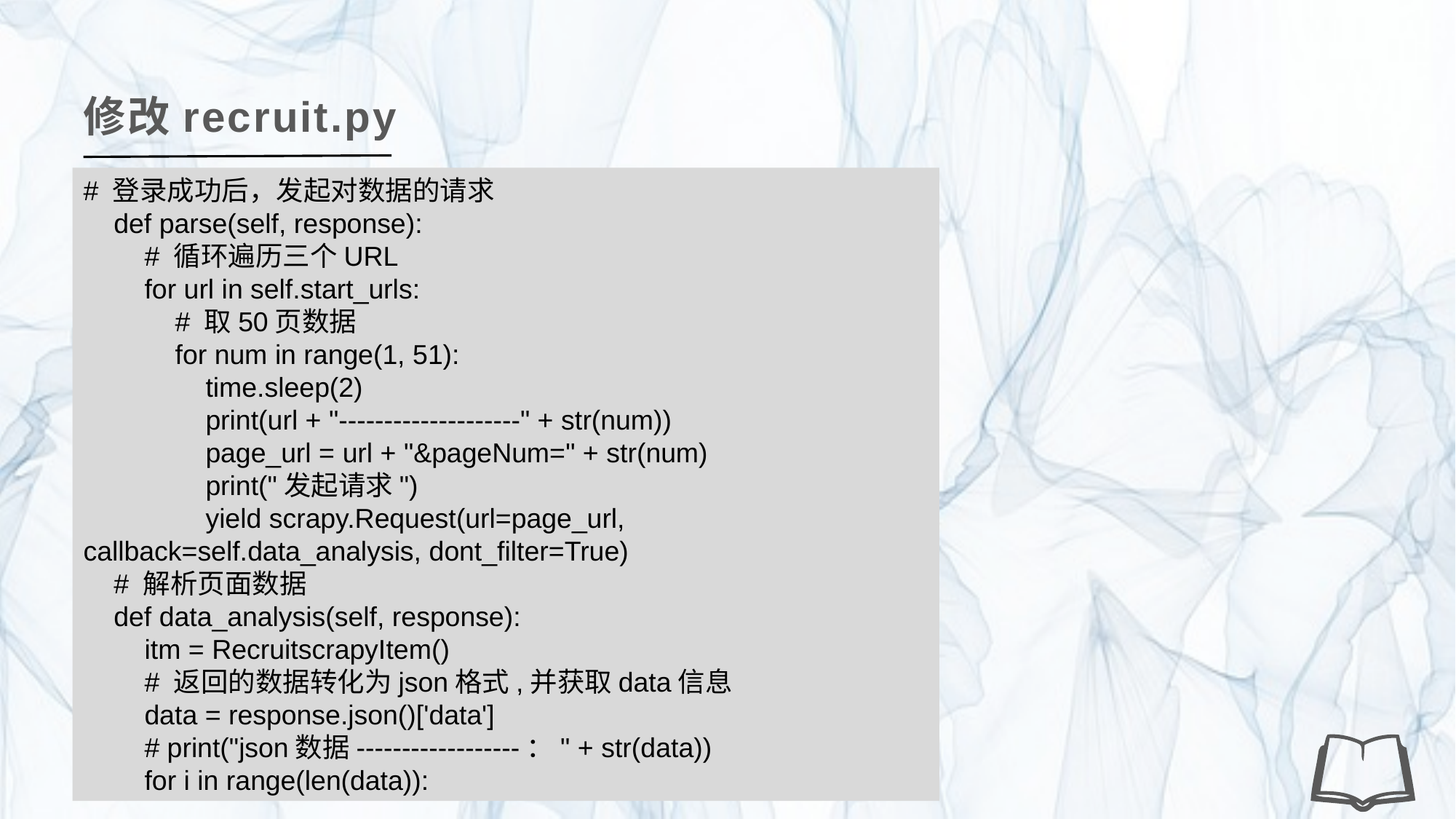

修改recruit.py
# 登录成功后，发起对数据的请求
    def parse(self, response):
        # 循环遍历三个URL
        for url in self.start_urls:
            # 取50页数据
            for num in range(1, 51):
                time.sleep(2)
                print(url + "--------------------" + str(num))
                page_url = url + "&pageNum=" + str(num)
                print("发起请求")
                yield scrapy.Request(url=page_url, callback=self.data_analysis, dont_filter=True)
    # 解析页面数据
    def data_analysis(self, response):
        itm = RecruitscrapyItem()
        # 返回的数据转化为json格式,并获取data信息
        data = response.json()['data']
        # print("json数据------------------：" + str(data))
        for i in range(len(data)):

17